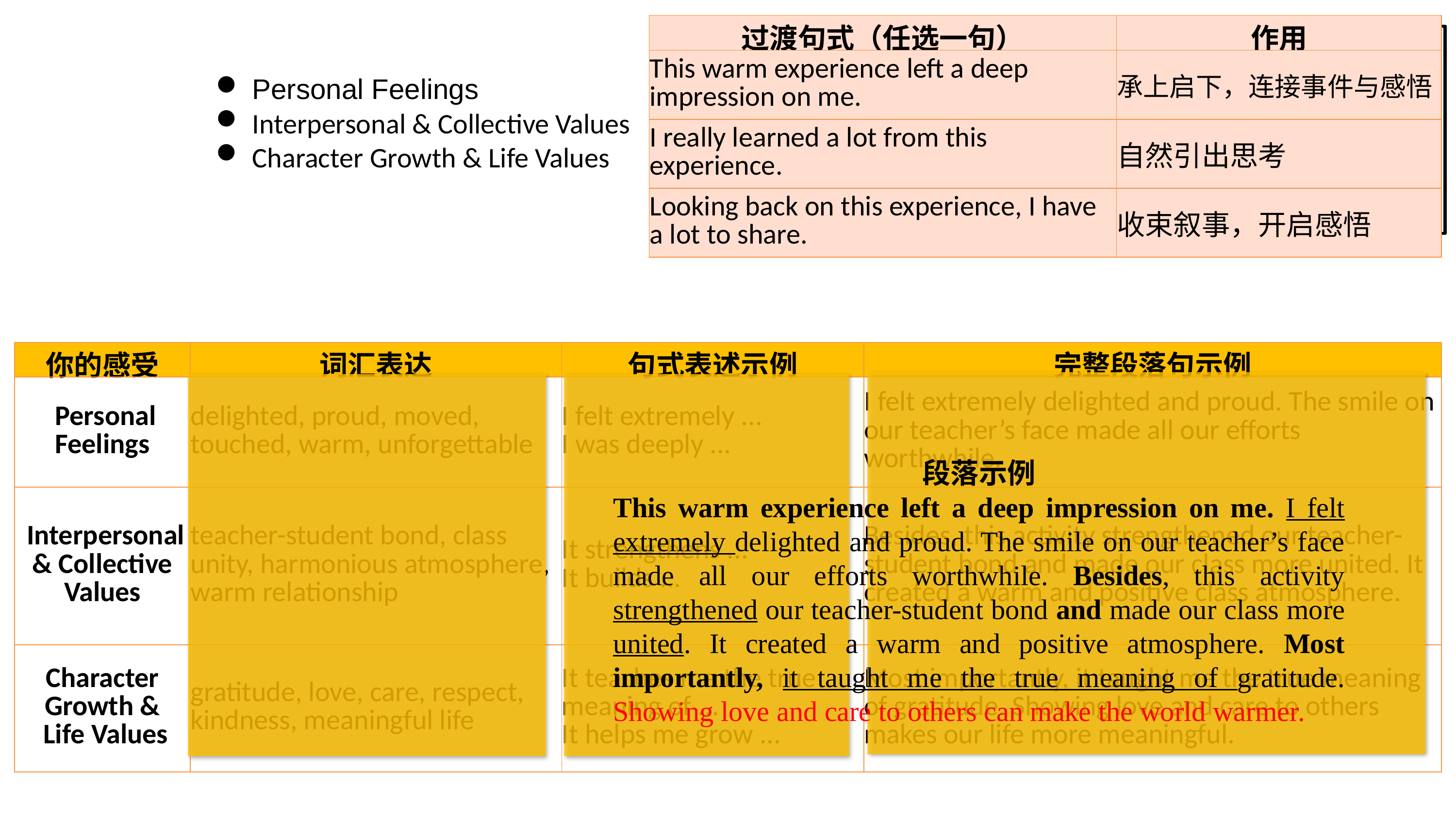

| 过渡句式（任选一句） | 作用 |
| --- | --- |
| This warm experience left a deep impression on me. | 承上启下，连接事件与感悟 |
| I really learned a lot from this experience. | 自然引出思考 |
| Looking back on this experience, I have a lot to share. | 收束叙事，开启感悟 |

【温州二模】假定你是李华，上周你们班级利用课间为英语老师送上了生日惊喜。请你给英国朋友 Alice写一封邮件分享这次经历，内容包括：
(1)你们的做法；
(2)你的感想。
Dear Alice,
Guess what? We surprised our English teacher last week
Personal Feelings
Interpersonal & Collective Values
Character Growth & Life Values
| 你的感受 | 词汇表达 | 句式表述示例 | 完整段落句示例 |
| --- | --- | --- | --- |
| Personal Feelings | delighted, proud, moved, touched, warm, unforgettable | I felt extremely ... I was deeply ... | I felt extremely delighted and proud. The smile on our teacher’s face made all our efforts worthwhile. |
| Interpersonal & Collective Values | teacher-student bond, class unity, harmonious atmosphere, warm relationship | It strengthens ... It builds ... | Besides, this activity strengthened our teacher-student bond and made our class more united. It created a warm and positive class atmosphere. |
| Character Growth & Life Values | gratitude, love, care, respect, kindness, meaningful life | It teaches me the true meaning of ... It helps me grow ... | Most importantly, it taught me the true meaning of gratitude. Showing love and care to others makes our life more meaningful. |

段落示例
This warm experience left a deep impression on me. I felt extremely delighted and proud. The smile on our teacher’s face made all our efforts worthwhile. Besides, this activity strengthened our teacher-student bond and made our class more united. It created a warm and positive atmosphere. Most importantly, it taught me the true meaning of gratitude. Showing love and care to others can make the world warmer.